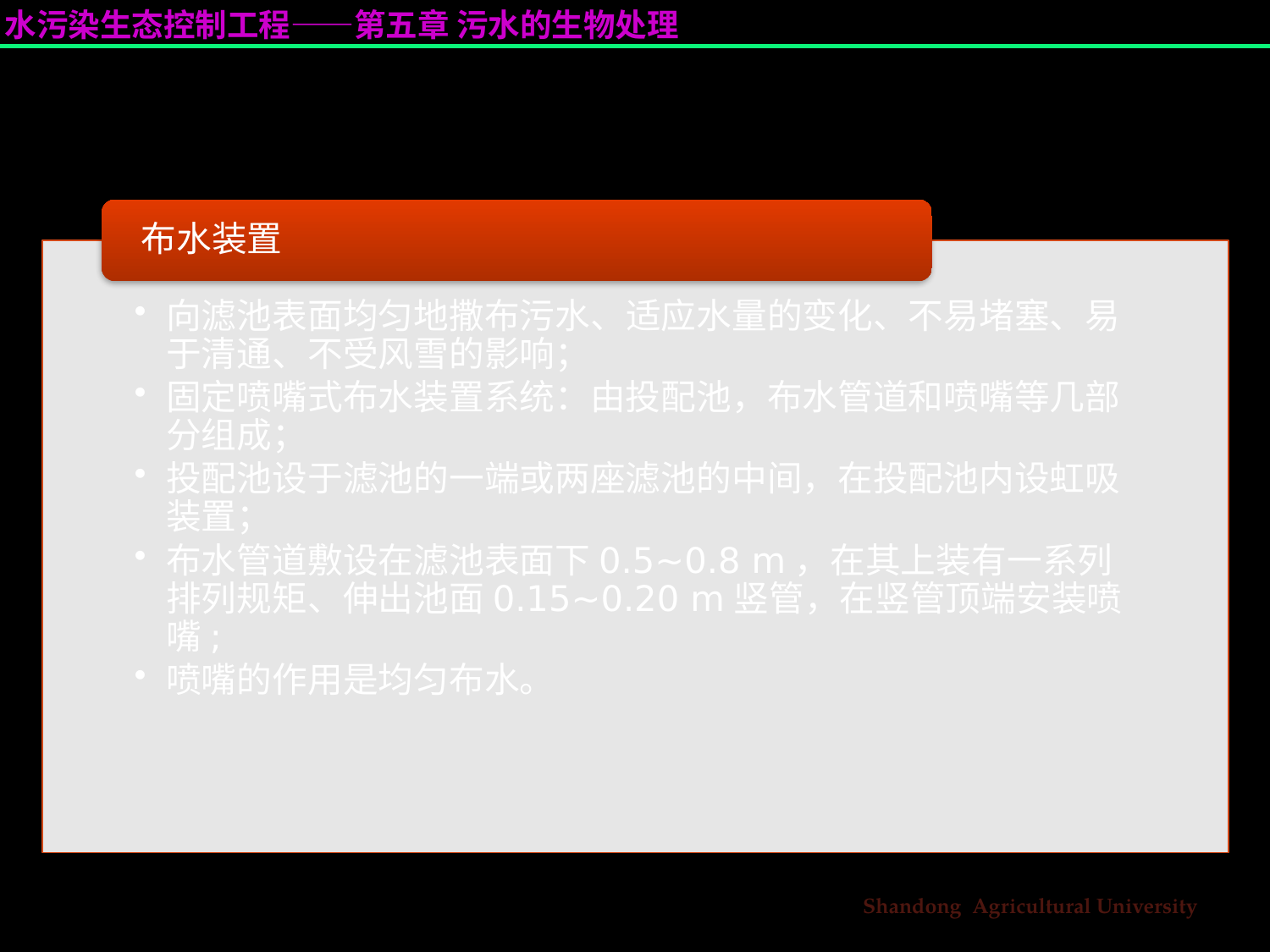

向滤池表面均匀地撒布污水、适应水量的变化、不易堵塞、易于清通、不受风雪的影响；
固定喷嘴式布水装置系统：由投配池，布水管道和喷嘴等几部分组成；
投配池设于滤池的一端或两座滤池的中间，在投配池内设虹吸装置；
布水管道敷设在滤池表面下0.5~0.8 m，在其上装有一系列排列规矩、伸出池面0.15~0.20 m竖管，在竖管顶端安装喷嘴;
喷嘴的作用是均匀布水。
布水装置